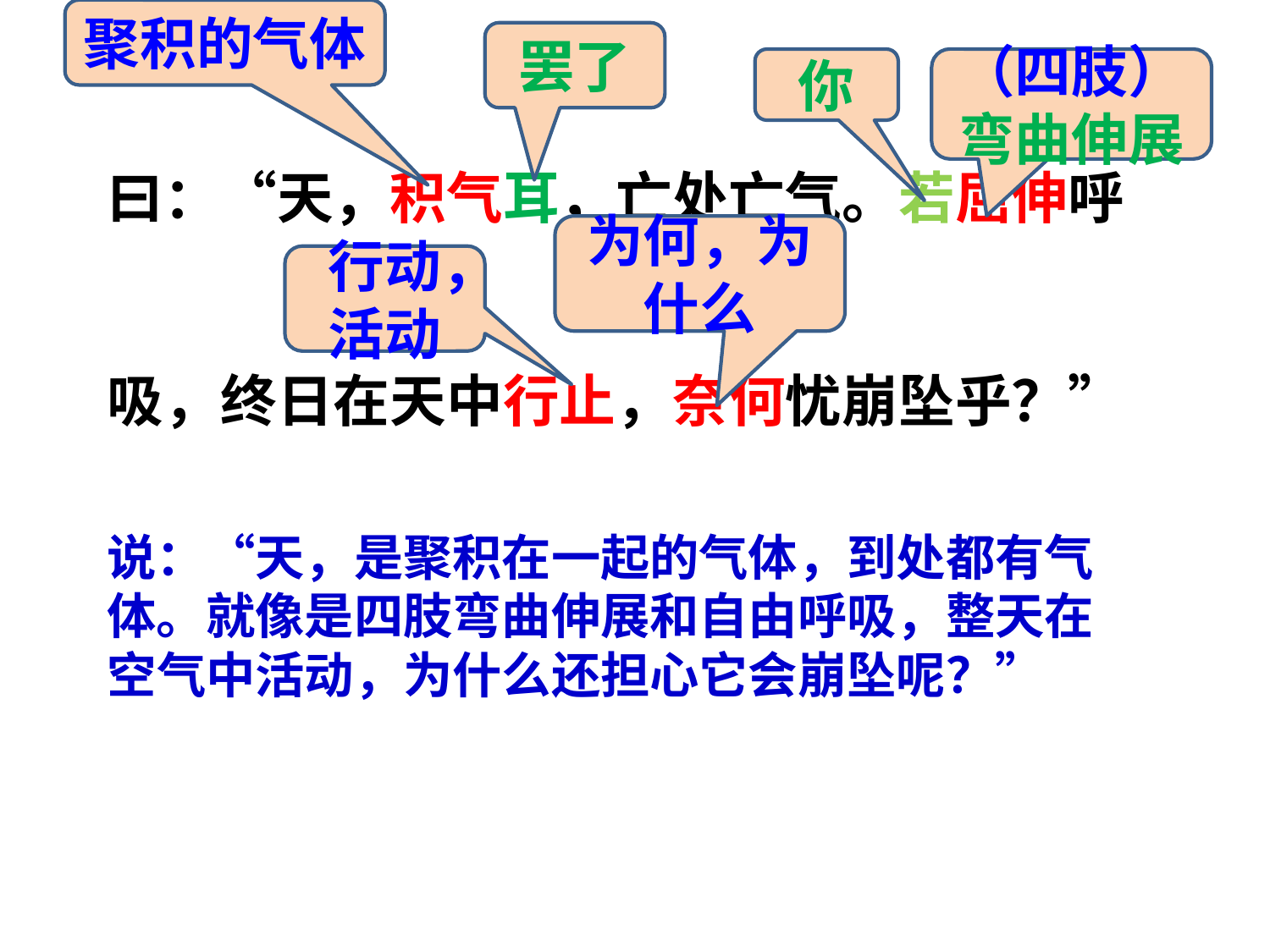

聚积的气体
罢了
（四肢）弯曲伸展
你
曰：“天，积气耳，亡处亡气。若屈伸呼

吸，终日在天中行止，奈何忧崩坠乎？”
为何，为什么
行动，活动
说：“天，是聚积在一起的气体，到处都有气体。就像是四肢弯曲伸展和自由呼吸，整天在空气中活动，为什么还担心它会崩坠呢？”